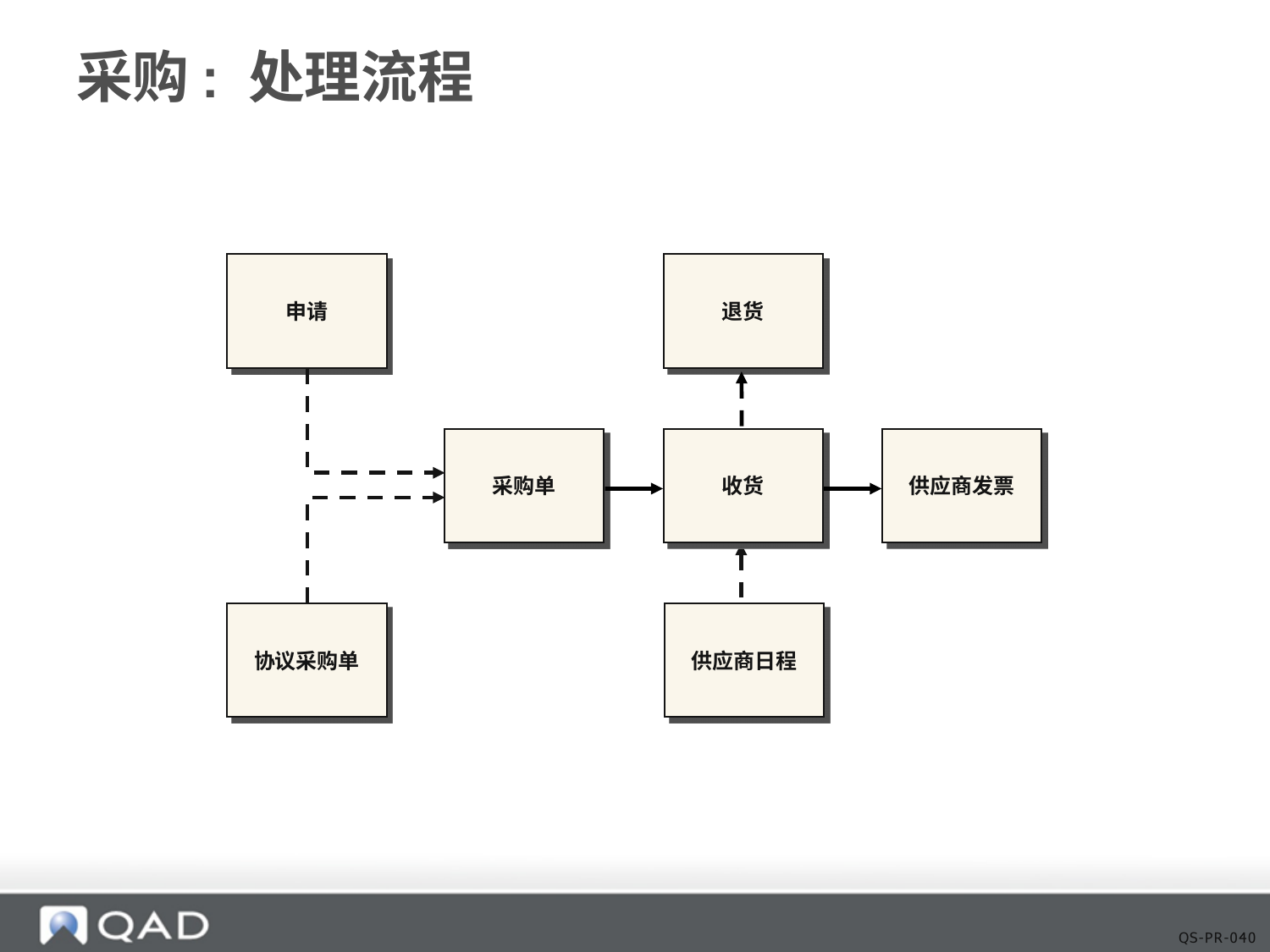

# 采购: 处理流程
申请
退货

采购单
收货
供应商发票

协议采购单
供应商日程
QS-PR-040